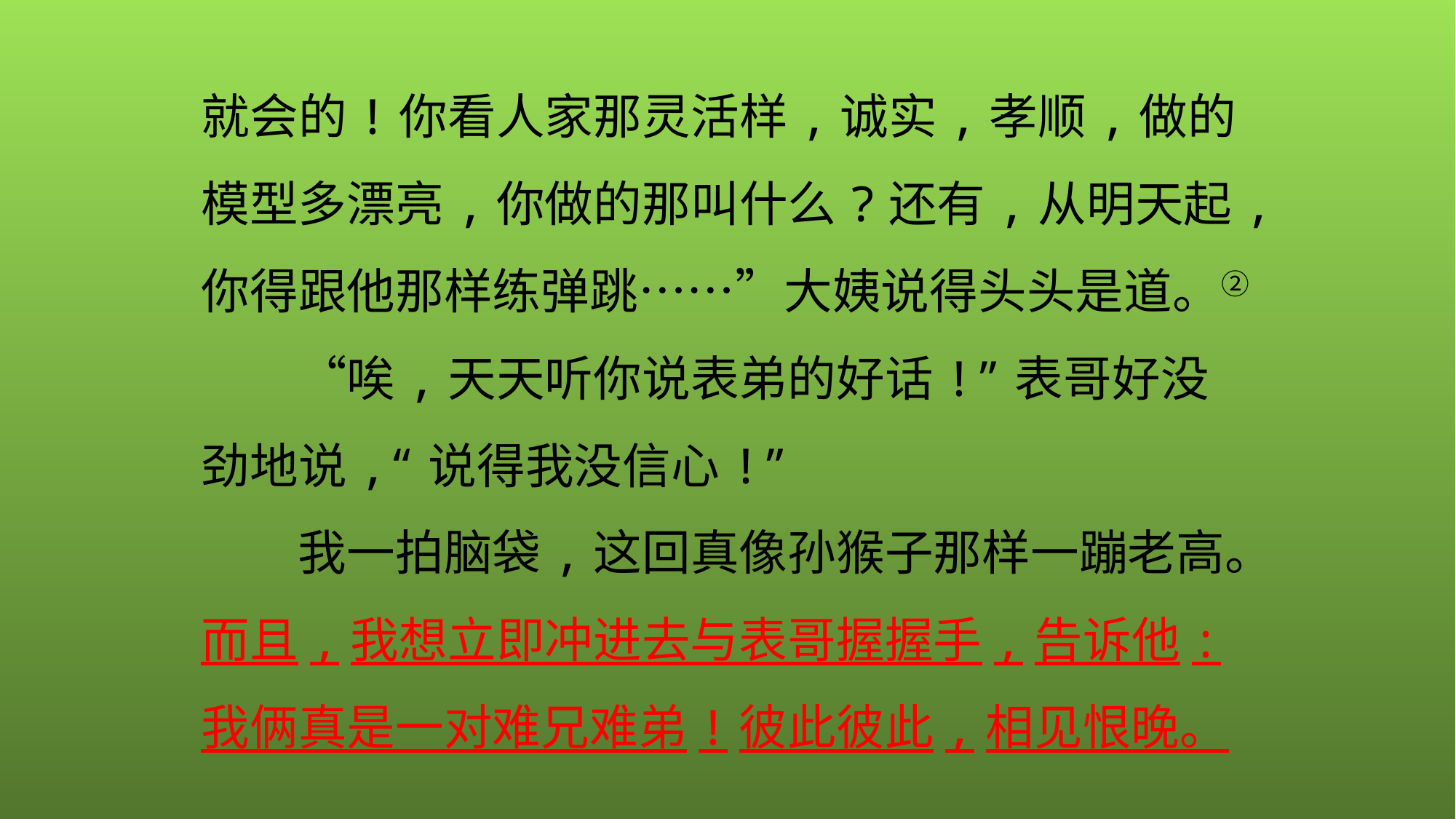

就会的!你看人家那灵活样,诚实,孝顺,做的模型多漂亮,你做的那叫什么?还有,从明天起,你得跟他那样练弹跳……”大姨说得头头是道。②
　　“唉,天天听你说表弟的好话!”表哥好没劲地说,“说得我没信心!”
　　我一拍脑袋,这回真像孙猴子那样一蹦老高。而且,我想立即冲进去与表哥握握手,告诉他:我俩真是一对难兄难弟!彼此彼此,相见恨晚。